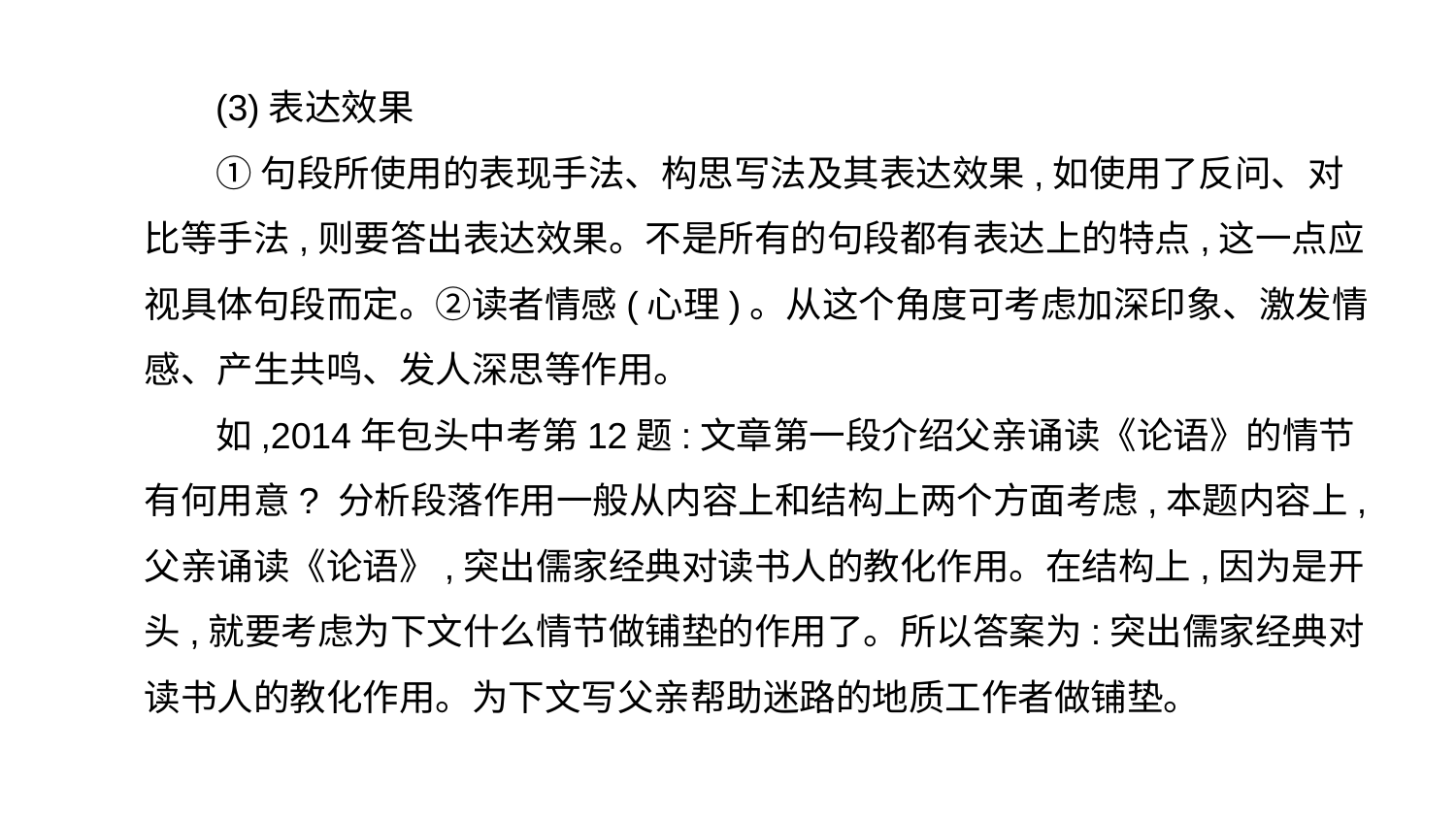

(3)表达效果
①句段所使用的表现手法、构思写法及其表达效果,如使用了反问、对比等手法,则要答出表达效果。不是所有的句段都有表达上的特点,这一点应视具体句段而定。②读者情感(心理)。从这个角度可考虑加深印象、激发情感、产生共鸣、发人深思等作用。
如,2014年包头中考第12题:文章第一段介绍父亲诵读《论语》的情节有何用意? 分析段落作用一般从内容上和结构上两个方面考虑,本题内容上,父亲诵读《论语》,突出儒家经典对读书人的教化作用。在结构上,因为是开头,就要考虑为下文什么情节做铺垫的作用了。所以答案为:突出儒家经典对读书人的教化作用。为下文写父亲帮助迷路的地质工作者做铺垫。